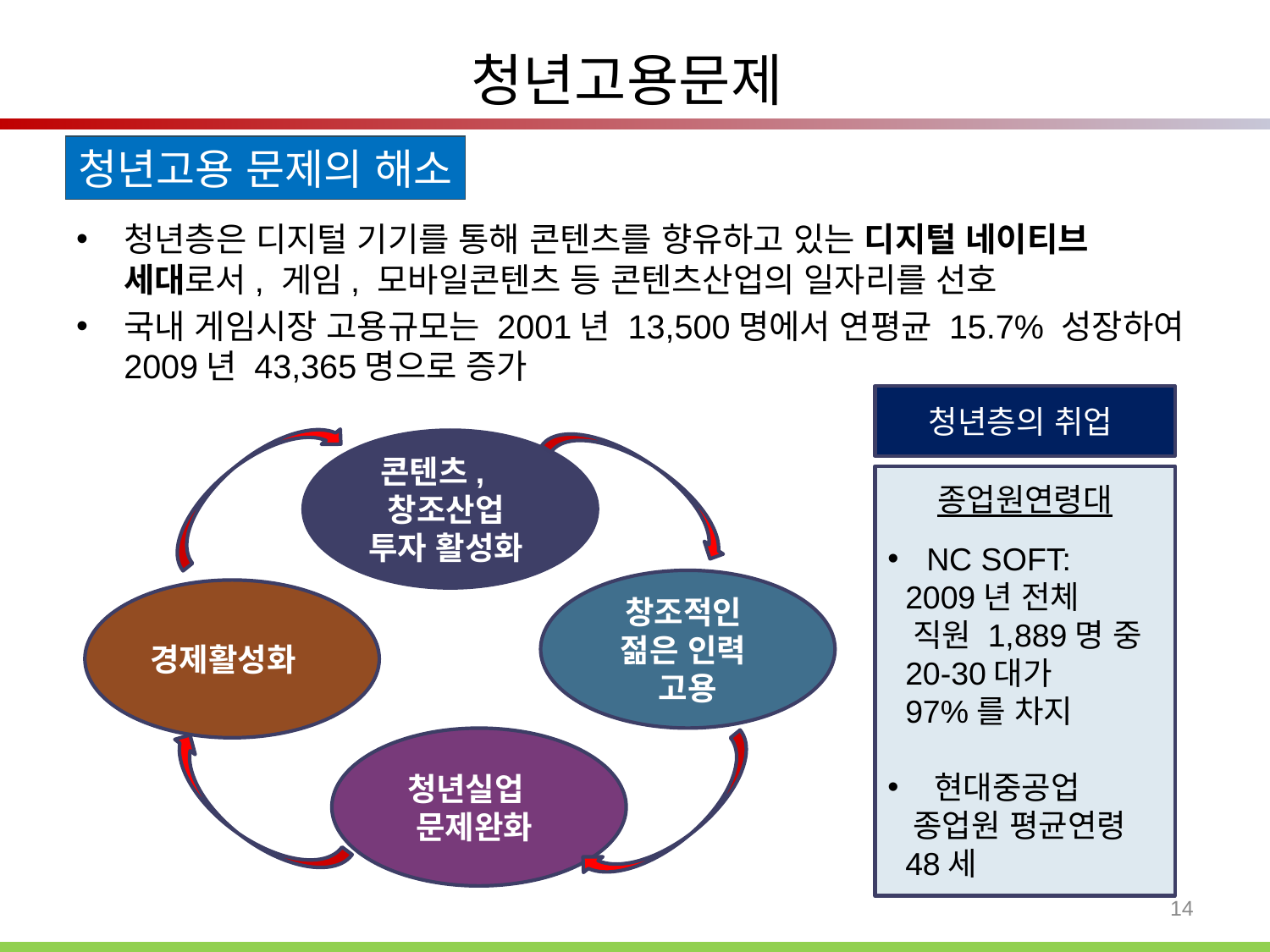

# 청년고용문제
청년고용 문제의 해소
청년층은 디지털 기기를 통해 콘텐츠를 향유하고 있는 디지털 네이티브 세대로서, 게임, 모바일콘텐츠 등 콘텐츠산업의 일자리를 선호
국내 게임시장 고용규모는 2001년 13,500명에서 연평균 15.7% 성장하여 2009년 43,365명으로 증가

청년층의 취업

콘텐츠,     창조산업
투자 활성화
창조적인
젊은 인력  고용
경제활성화

청년실업    문제완화
종업원연령대

 NC SOFT:
  2009년 전체
  직원 1,889명 중
  20-30대가
  97%를 차지

 현대중공업
  종업원 평균연령
  48세
14